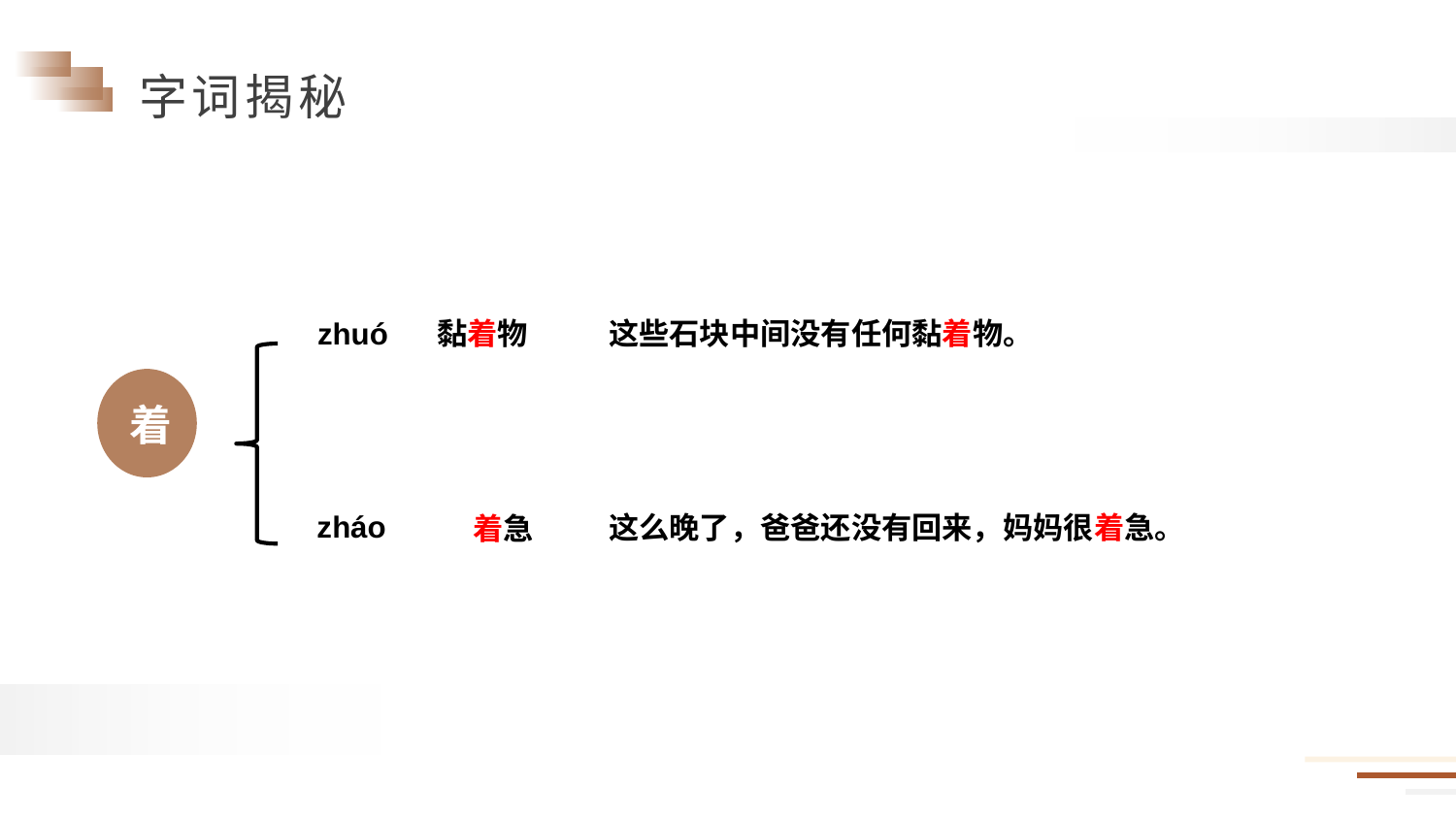

zhuó
这些石块中间没有任何黏着物。
黏着物

着
zháo
这么晚了，爸爸还没有回来，妈妈很着急。
着急